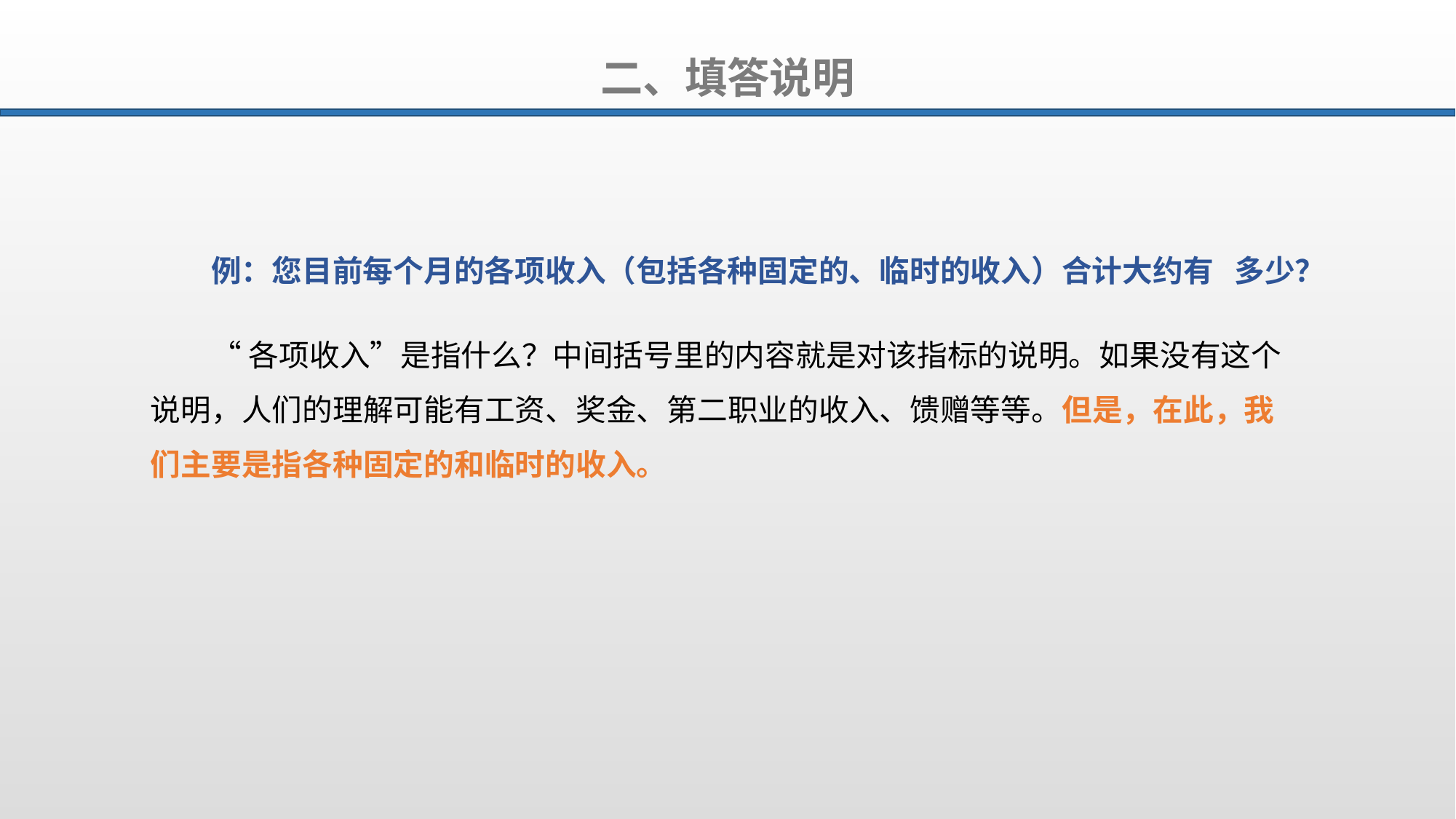

二、填答说明

例：您目前每个月的各项收入（包括各种固定的、临时的收入）合计大约有   多少？
“各项收入”是指什么？中间括号里的内容就是对该指标的说明。如果没有这个说明，人们的理解可能有工资、奖金、第二职业的收入、馈赠等等。但是，在此，我们主要是指各种固定的和临时的收入。